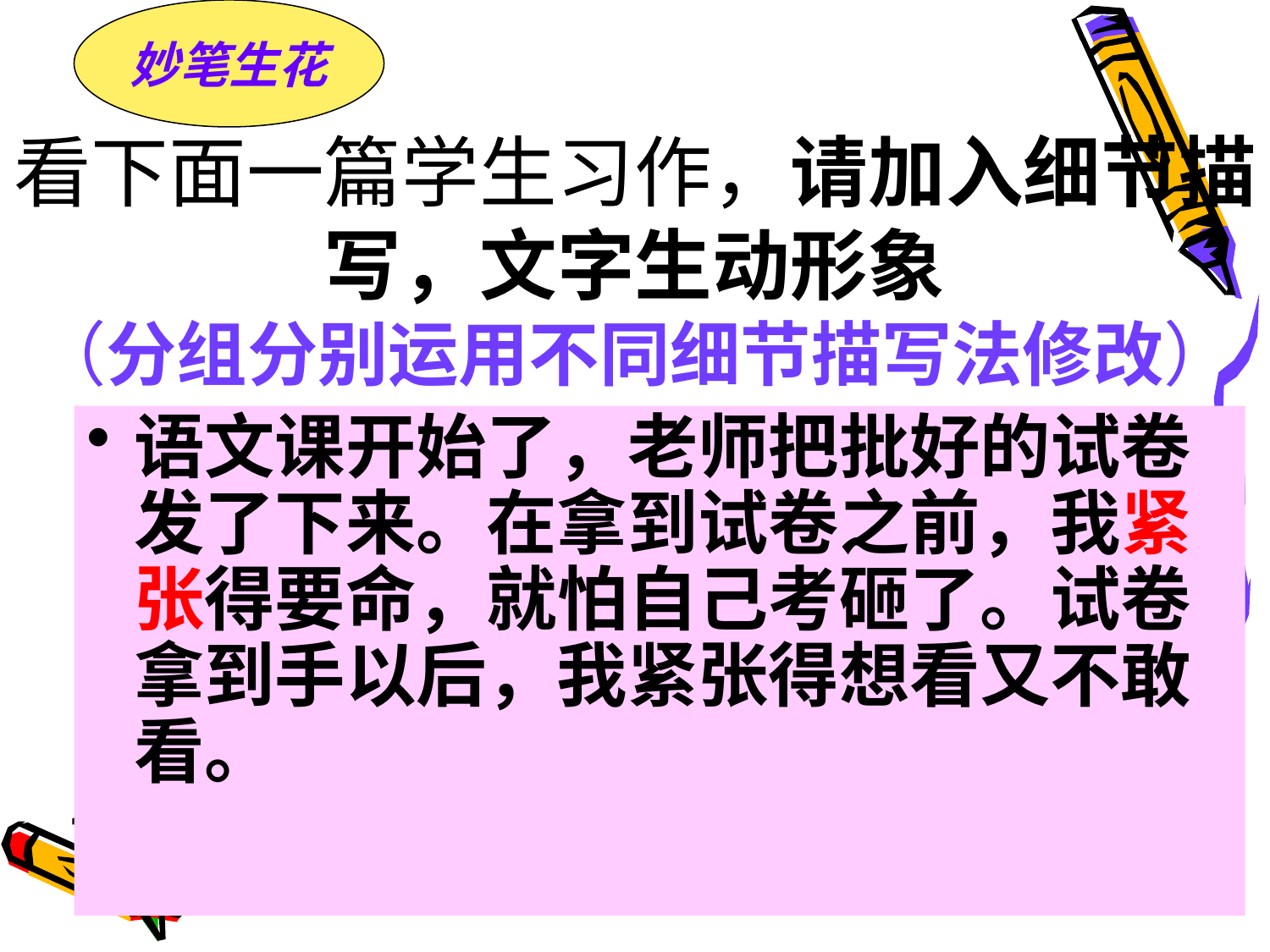

妙笔生花
# 看下面一篇学生习作，请加入细节描写，文字生动形象 （分组分别运用不同细节描写法修改）
语文课开始了，老师把批好的试卷发了下来。在拿到试卷之前，我紧张得要命，就怕自己考砸了。试卷拿到手以后，我紧张得想看又不敢看。